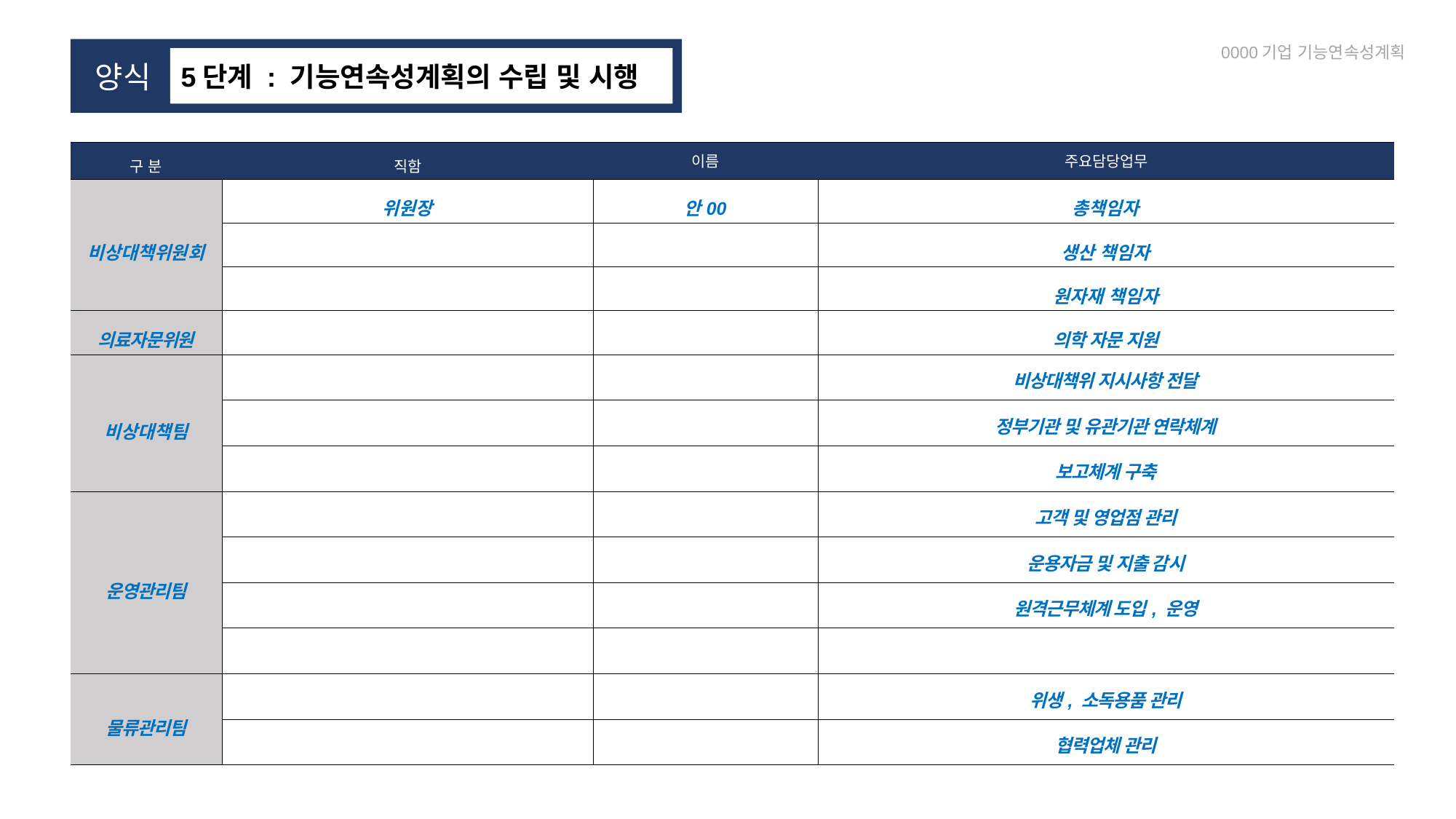

0000기업 기능연속성계획
 양식
5단계 : 기능연속성계획의 수립 및 시행
| 구 분 | 직함 | 이름 | 주요담당업무 |
| --- | --- | --- | --- |
| 비상대책위원회 | 위원장 | 안00 | 총책임자 |
|  |  |  | 생산 책임자 |
|  |  |  | 원자재 책임자 |
| 의료자문위원 |  |  | 의학 자문 지원 |
| 비상대책팀 |  |  | 비상대책위 지시사항 전달 |
|  |  |  | 정부기관 및 유관기관 연락체계 |
|  |  |  | 보고체계 구축 |
| 운영관리팀 |  |  | 고객 및 영업점 관리 |
|  |  |  | 운용자금 및 지출 감시 |
|  |  |  | 원격근무체계 도입, 운영 |
|  |  |  |  |
| 물류관리팀 |  |  | 위생, 소독용품 관리 |
|  |  |  | 협력업체 관리 |